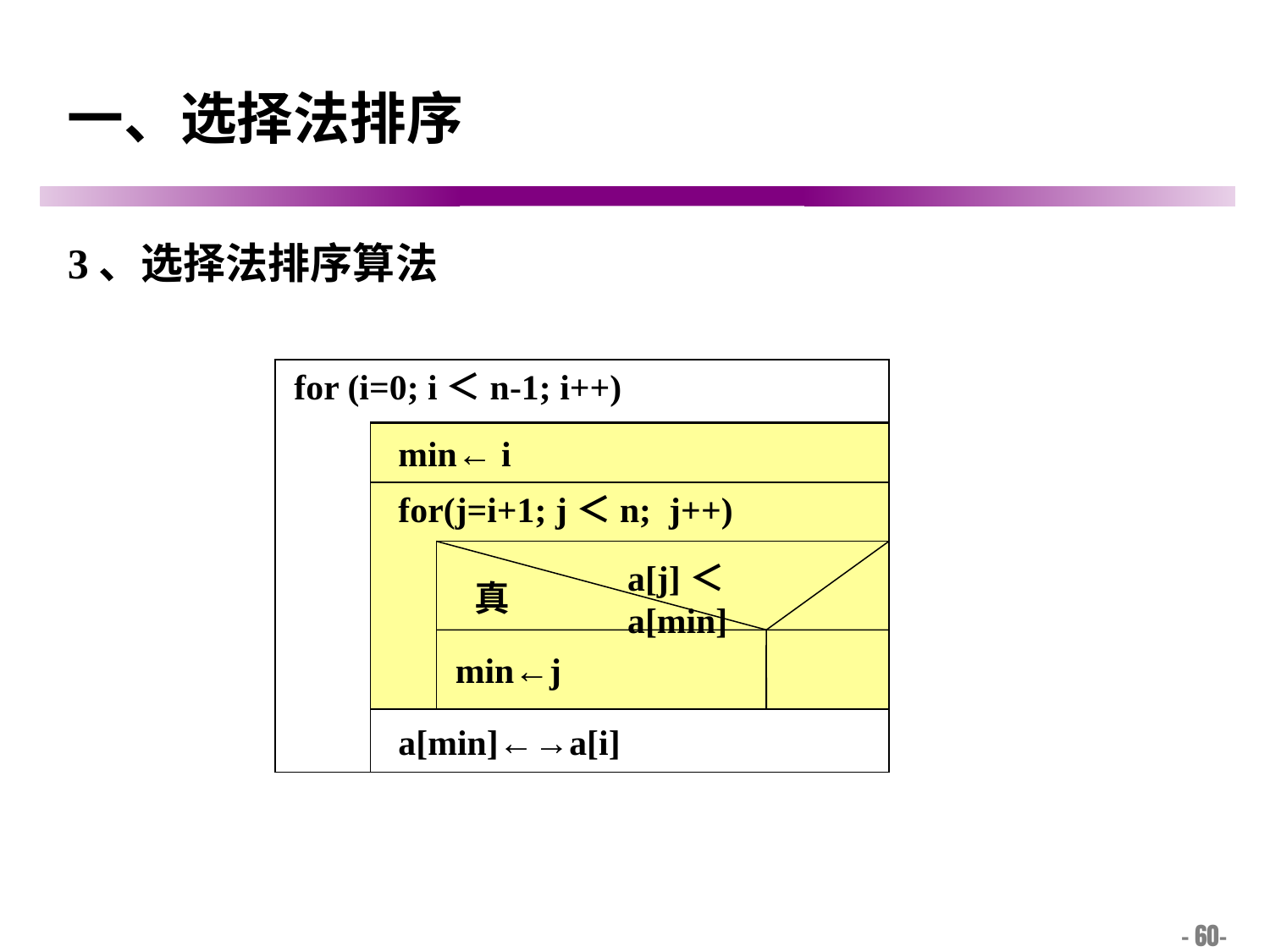

# 一、选择法排序
3、选择法排序算法

 for (i=0; i＜n-1; i++)

找i至n-1中最小数的位置min
  a[min]←→a[i]

  min← i
  for(j=i+1; j＜n;  j++)

a[j]＜a[min]
真
 min←j
 - 60-